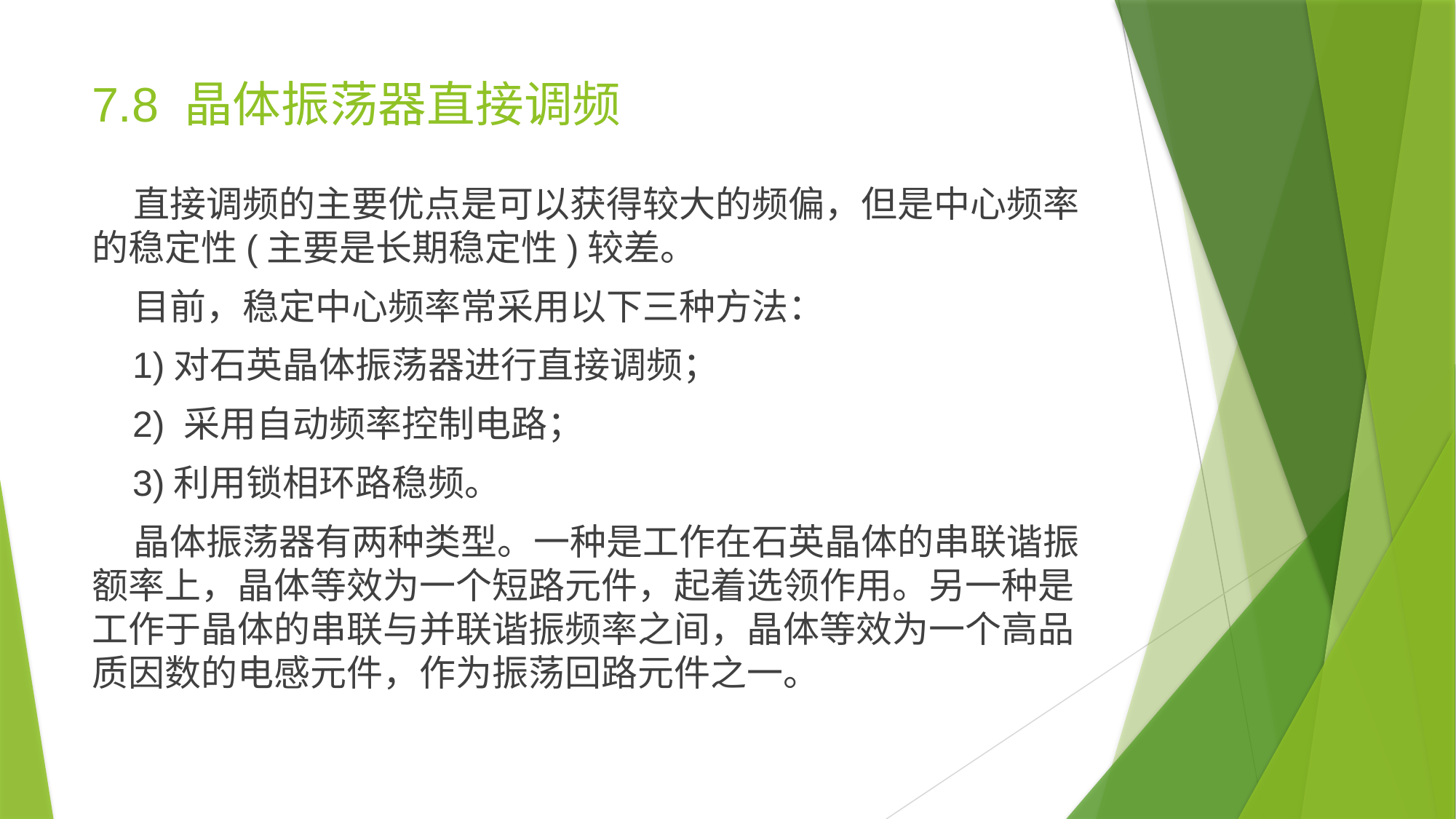

7.8 晶体振荡器直接调频
    直接调频的主要优点是可以获得较大的频偏，但是中心频率的稳定性(主要是长期稳定性)较差。
    目前，稳定中心频率常采用以下三种方法：
    1)对石英晶体振荡器进行直接调频；
    2) 采用自动频率控制电路；
    3)利用锁相环路稳频。
    晶体振荡器有两种类型。一种是工作在石英晶体的串联谐振额率上，晶体等效为一个短路元件，起着选领作用。另一种是工作于晶体的串联与并联谐振频率之间，晶体等效为一个高品质因数的电感元件，作为振荡回路元件之一。